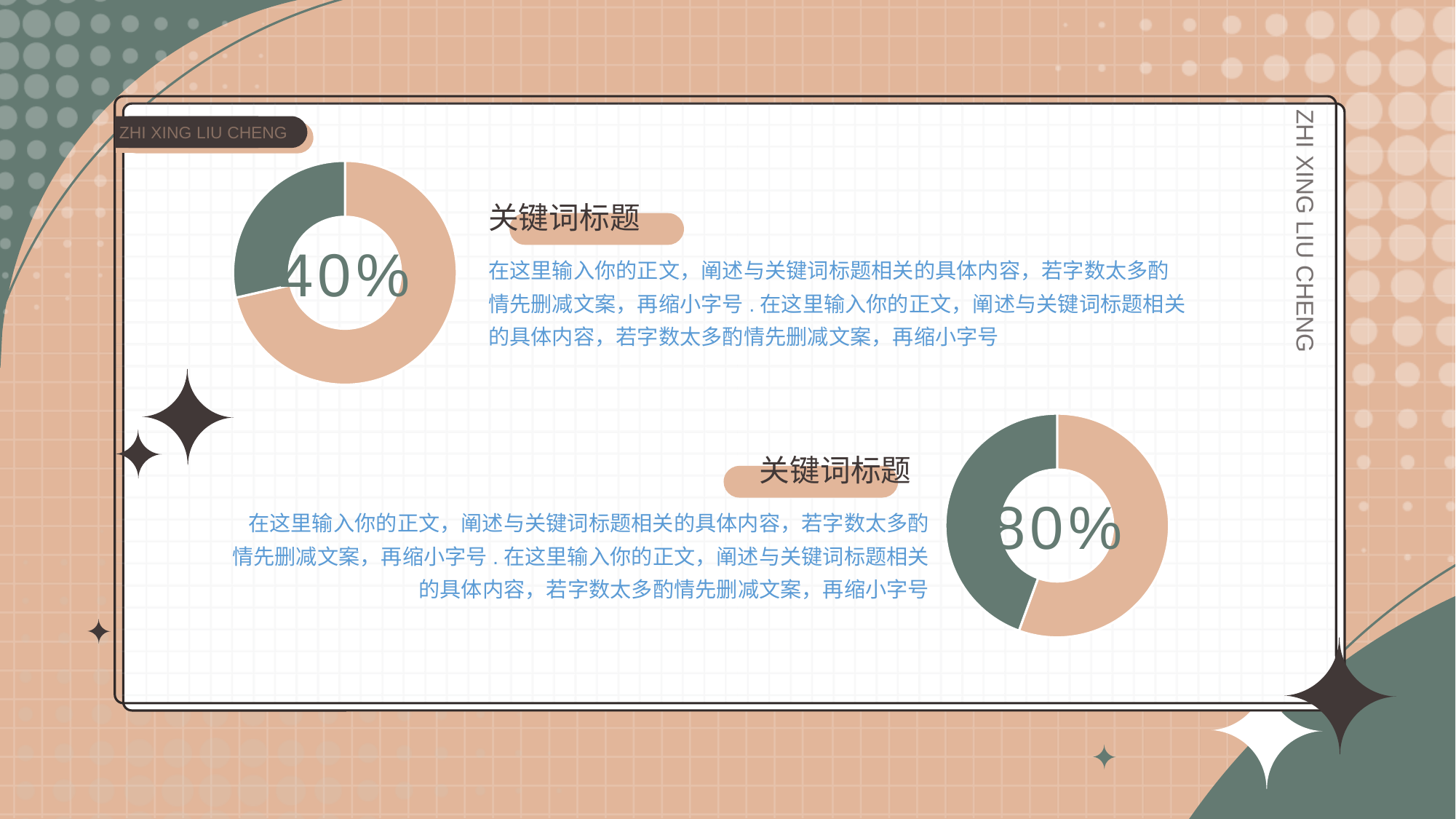

ZHI XING LIU CHENG

ZHI XING LIU CHENG

### Chart

| Category | 销售额 |
|---|---|
| 总数 | 100.0 |
| 第一季度 | 40.0 |
关键词标题

在这里输入你的正文，阐述与关键词标题相关的具体内容，若字数太多酌情先删减文案，再缩小字号.在这里输入你的正文，阐述与关键词标题相关的具体内容，若字数太多酌情先删减文案，再缩小字号
40%

### Chart

| Category | 销售额 |
|---|---|
| 总数 | 100.0 |
| 第一季度 | 80.0 |
80%

关键词标题

在这里输入你的正文，阐述与关键词标题相关的具体内容，若字数太多酌情先删减文案，再缩小字号.在这里输入你的正文，阐述与关键词标题相关的具体内容，若字数太多酌情先删减文案，再缩小字号